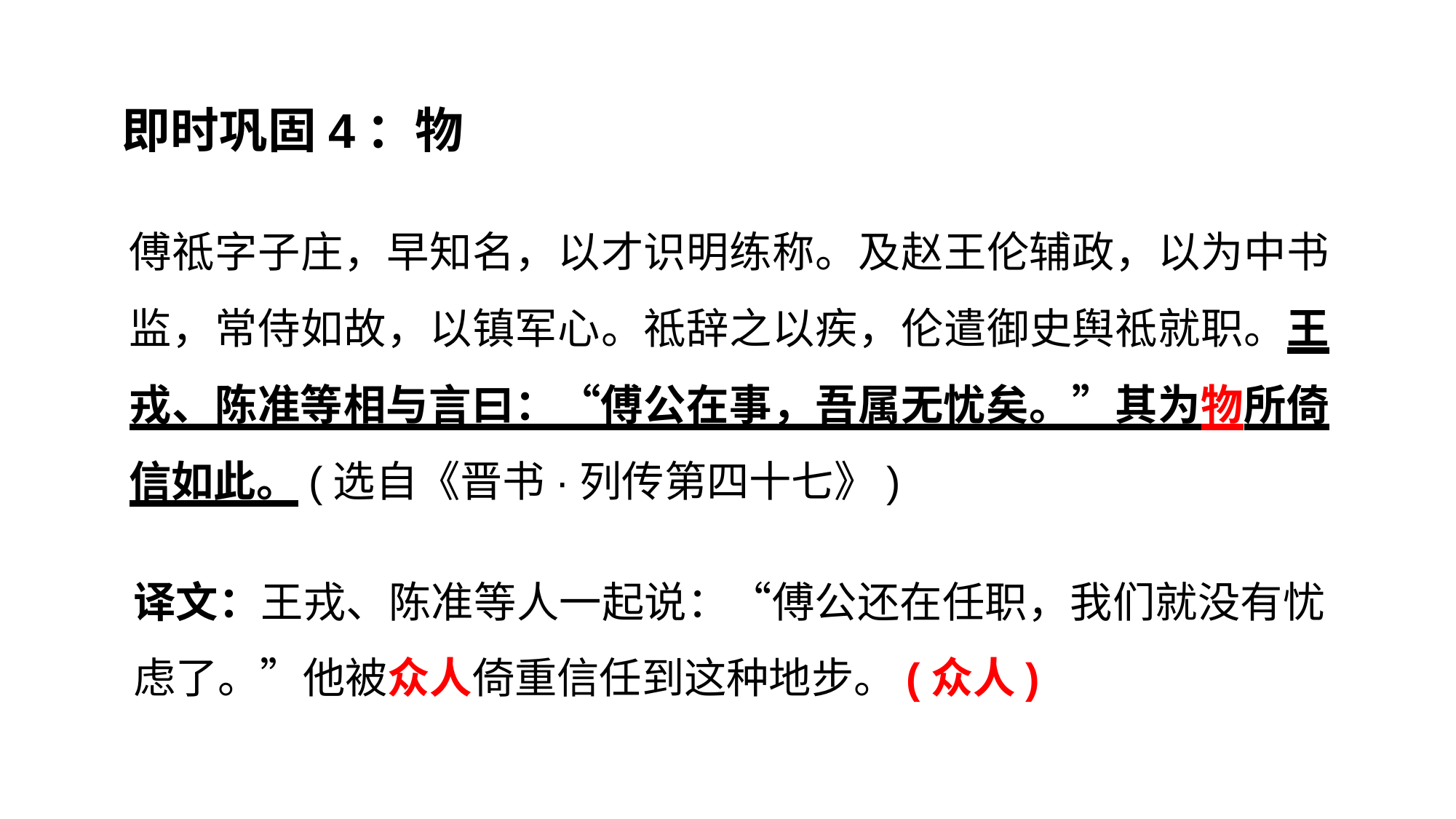

即时巩固4：物

傅祗字子庄，早知名，以才识明练称。及赵王伦辅政，以为中书监，常侍如故，以镇军心。祗辞之以疾，伦遣御史舆祗就职。王戎、陈准等相与言曰：“傅公在事，吾属无忧矣。”其为物所倚信如此。(选自《晋书·列传第四十七》)

译文：王戎、陈准等人一起说：“傅公还在任职，我们就没有忧虑了。”他被众人倚重信任到这种地步。(众人)